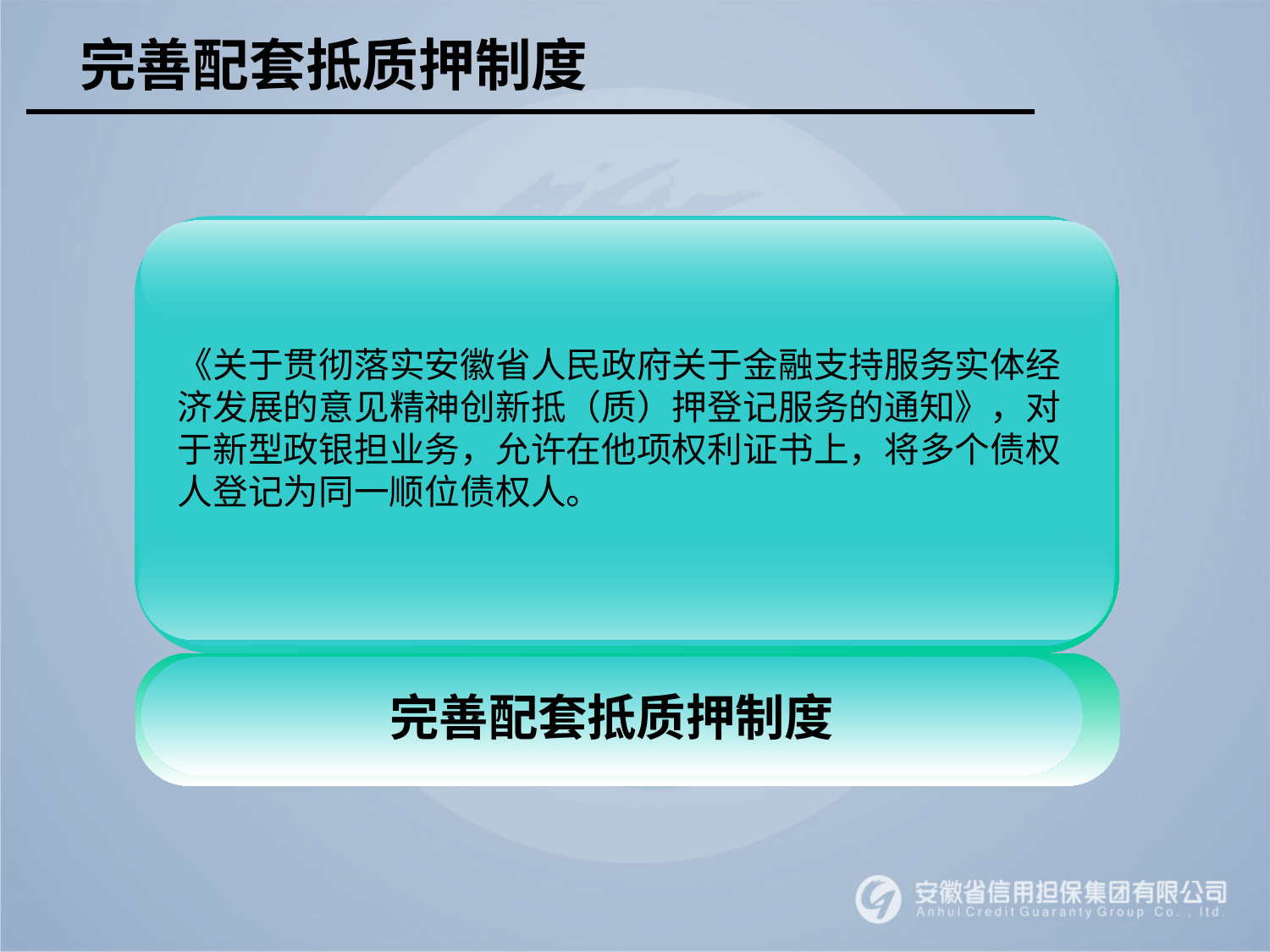

完善配套抵质押制度

《关于贯彻落实安徽省人民政府关于金融支持服务实体经济发展的意见精神创新抵（质）押登记服务的通知》，对于新型政银担业务，允许在他项权利证书上，将多个债权人登记为同一顺位债权人。

完善配套抵质押制度